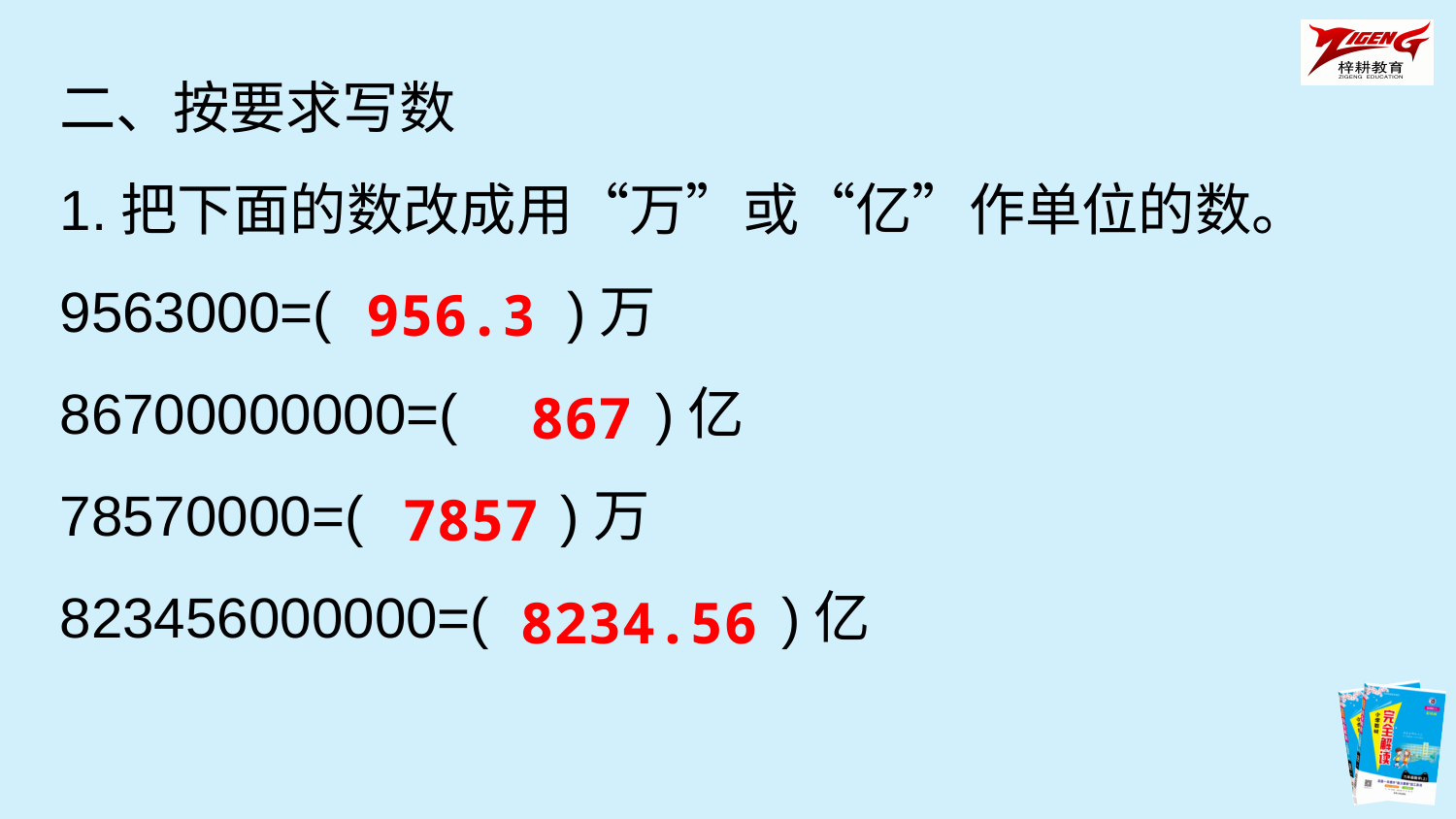

二、按要求写数
1.把下面的数改成用“万”或“亿”作单位的数。
9563000=(　　　   )万
86700000000=(　　　)亿
78570000=(　　　)万
823456000000=(      　　　)亿
956.3
867
7857
8234.56